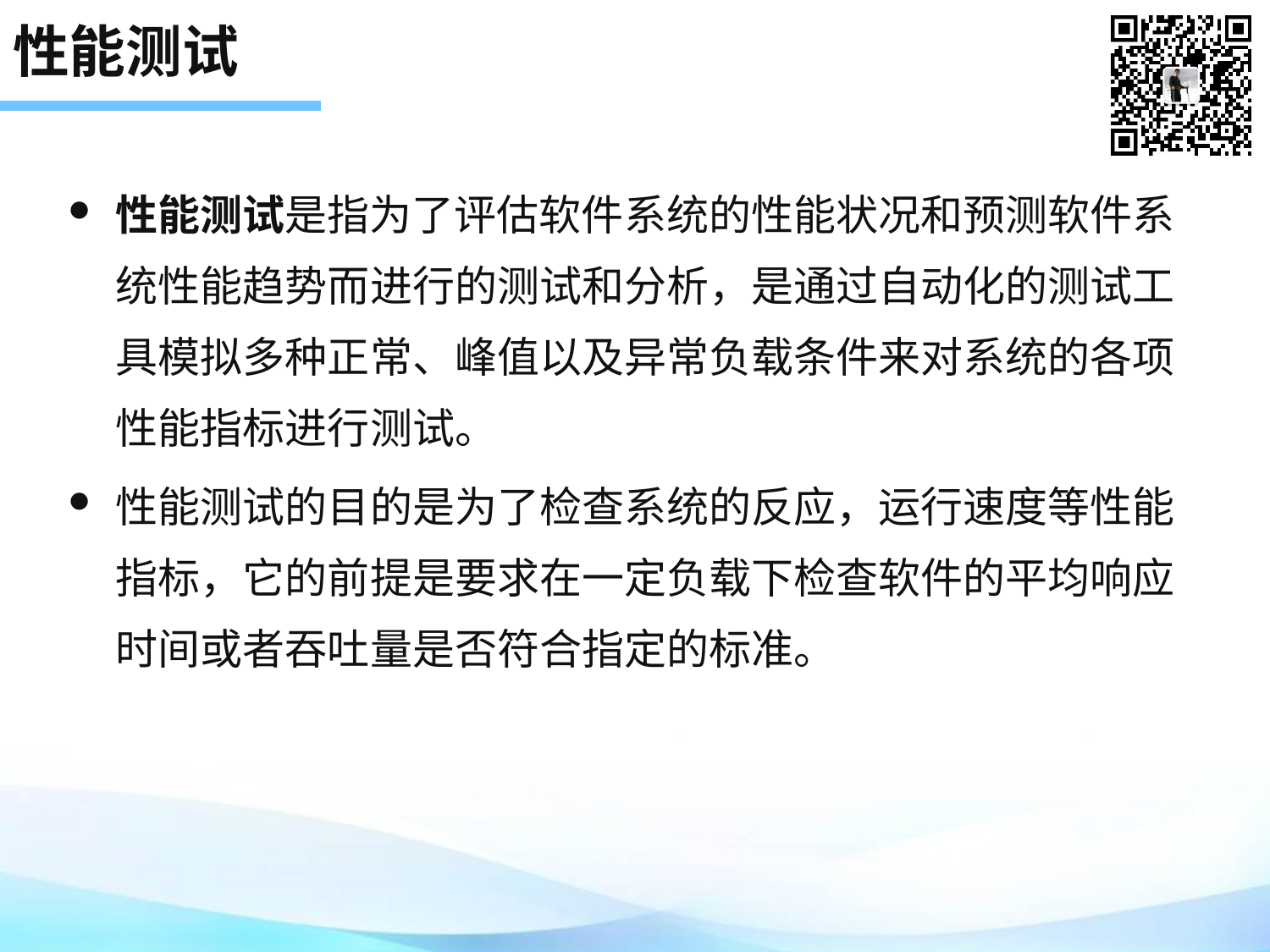

# 性能测试
性能测试是指为了评估软件系统的性能状况和预测软件系统性能趋势而进行的测试和分析，是通过自动化的测试工具模拟多种正常、峰值以及异常负载条件来对系统的各项性能指标进行测试。
性能测试的目的是为了检查系统的反应，运行速度等性能指标，它的前提是要求在一定负载下检查软件的平均响应时间或者吞吐量是否符合指定的标准。